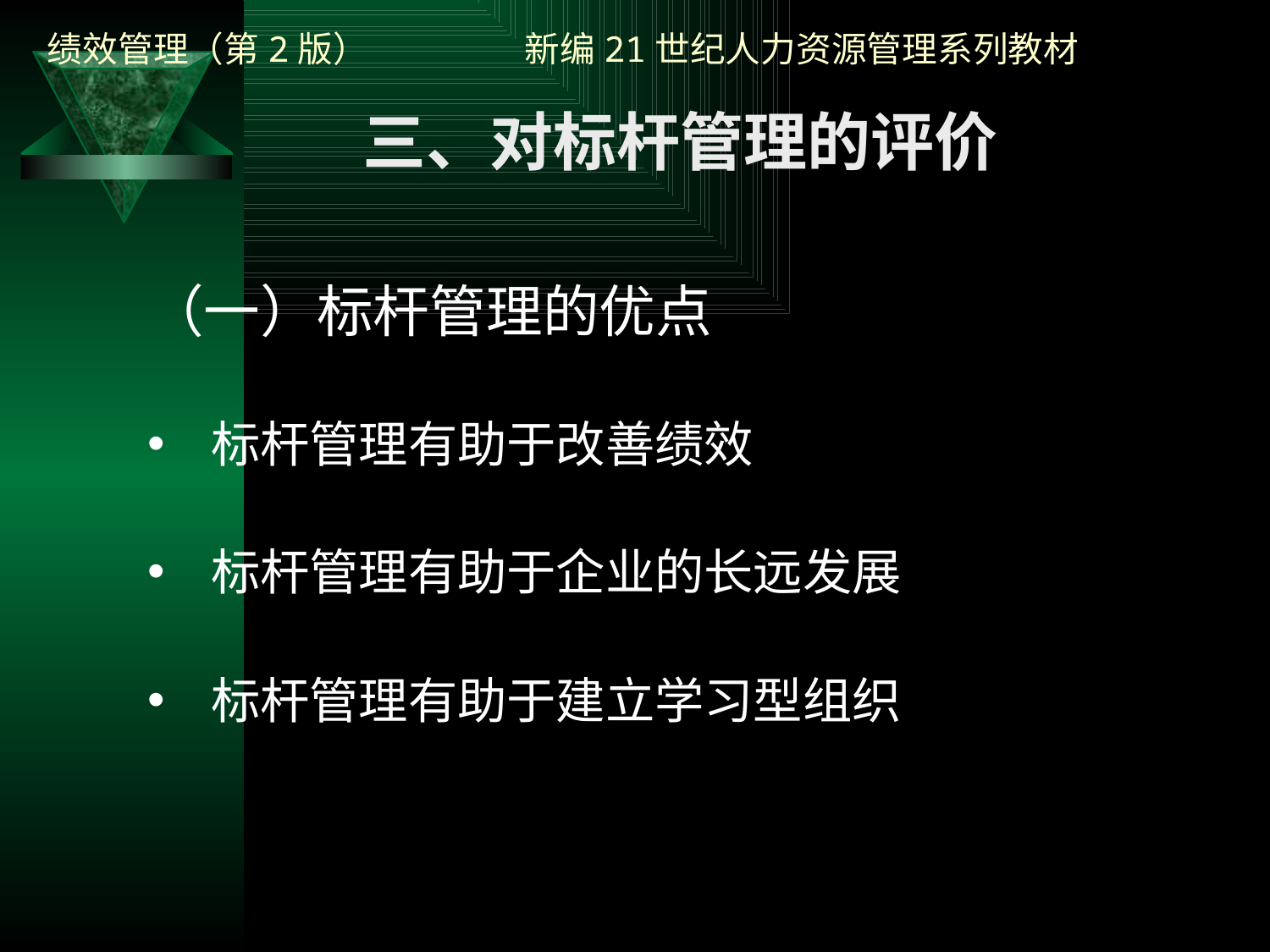

三、对标杆管理的评价
（一）标杆管理的优点
标杆管理有助于改善绩效
标杆管理有助于企业的长远发展
标杆管理有助于建立学习型组织